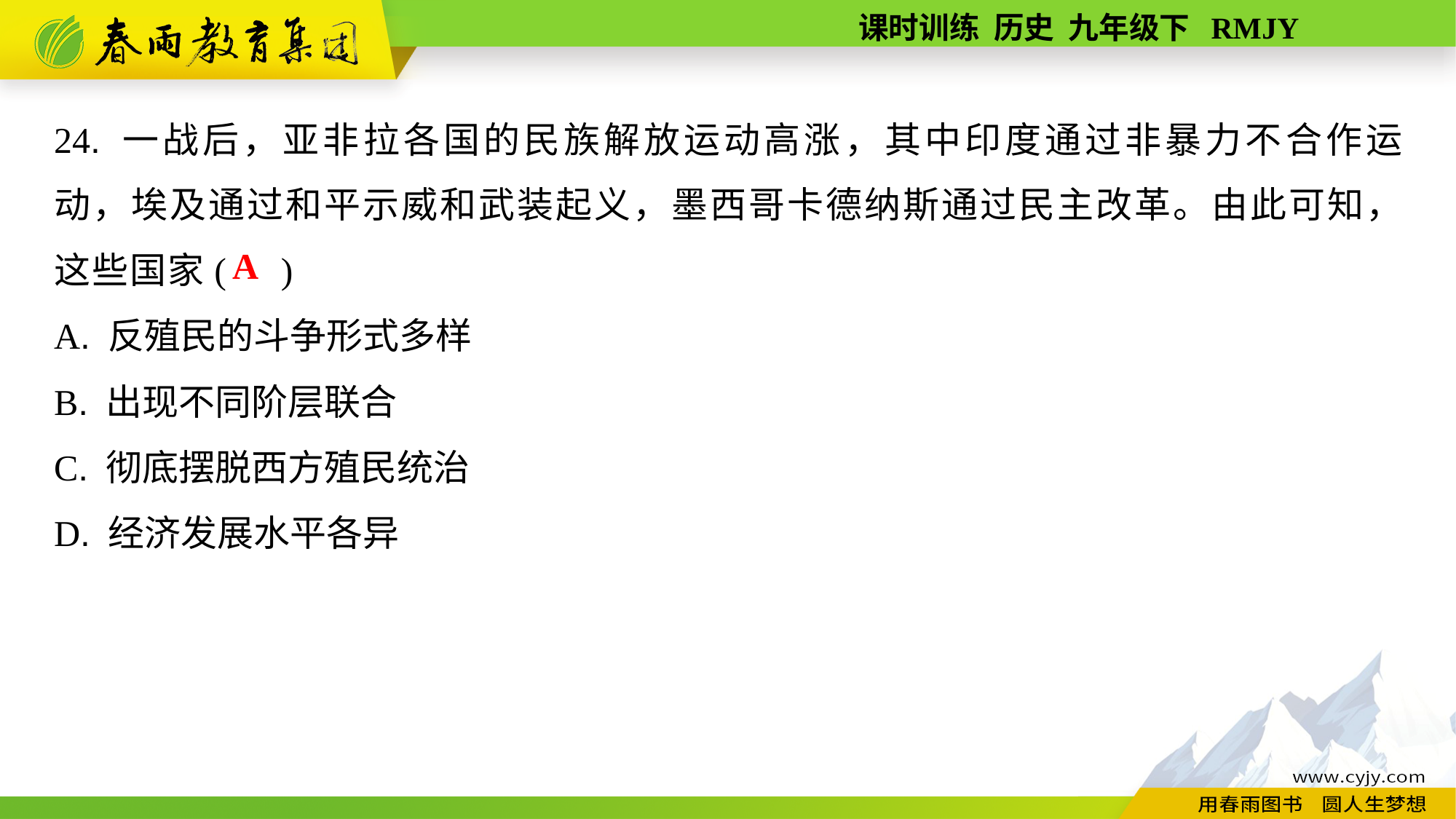

24. 一战后，亚非拉各国的民族解放运动高涨，其中印度通过非暴力不合作运动，埃及通过和平示威和武装起义，墨西哥卡德纳斯通过民主改革。由此可知，这些国家(     )
A. 反殖民的斗争形式多样
B. 出现不同阶层联合
C. 彻底摆脱西方殖民统治
D. 经济发展水平各异
A